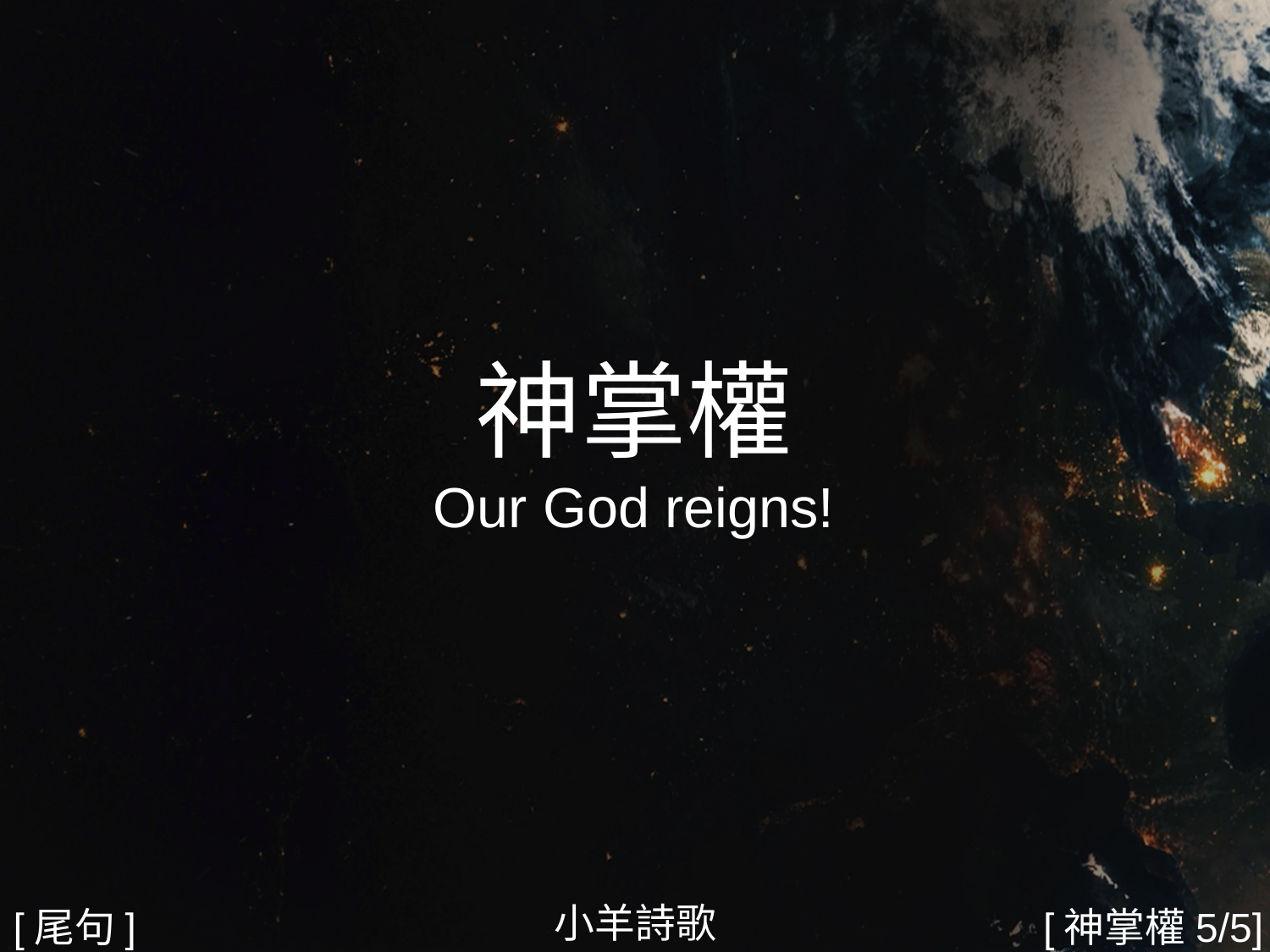

神掌權
Our God reigns!
#

小羊詩歌
[尾句]
[神掌權5/5]